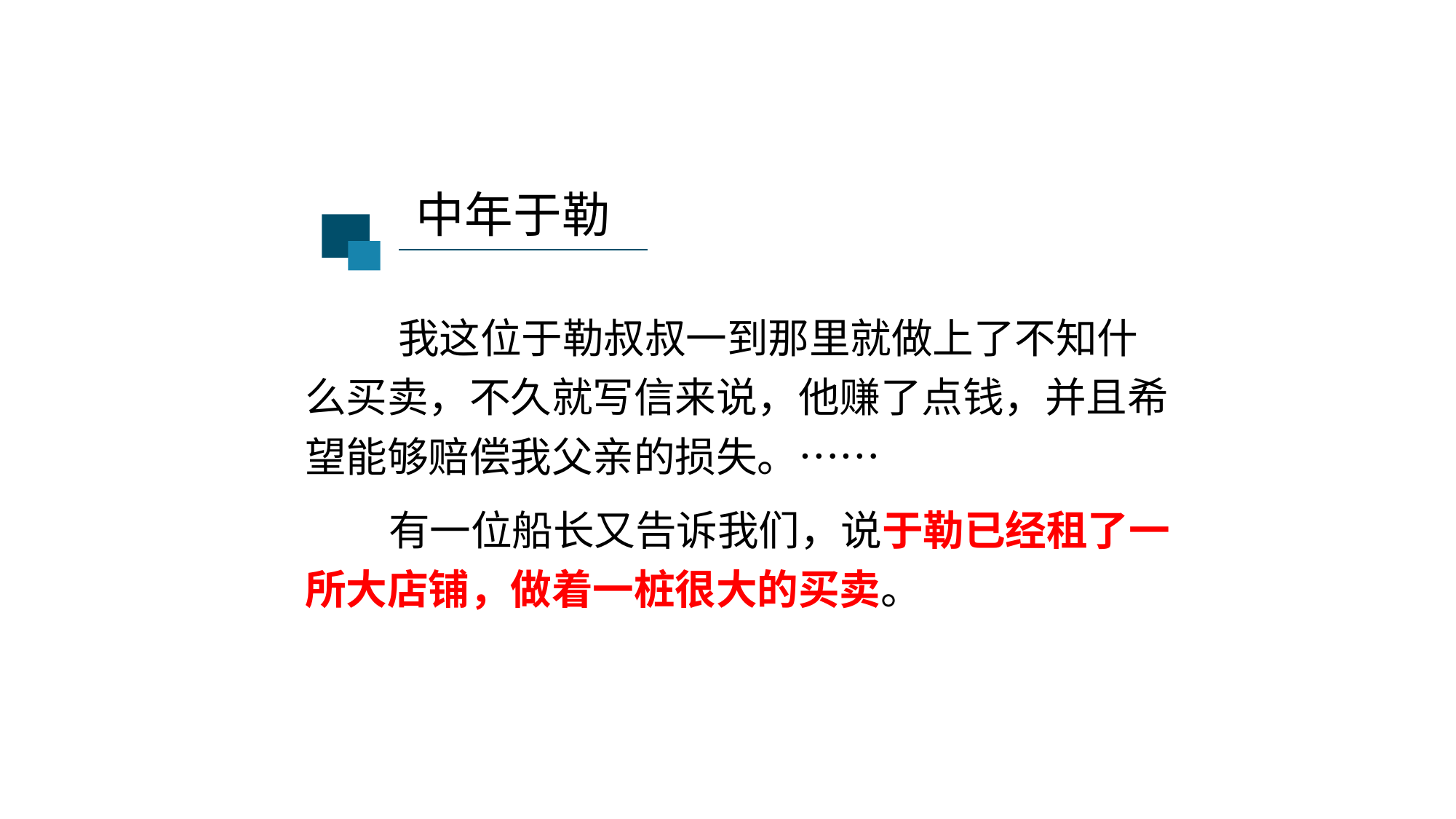

中年于勒

         我这位于勒叔叔一到那里就做上了不知什么买卖，不久就写信来说，他赚了点钱，并且希望能够赔偿我父亲的损失。……
        有一位船长又告诉我们，说于勒已经租了一所大店铺，做着一桩很大的买卖。